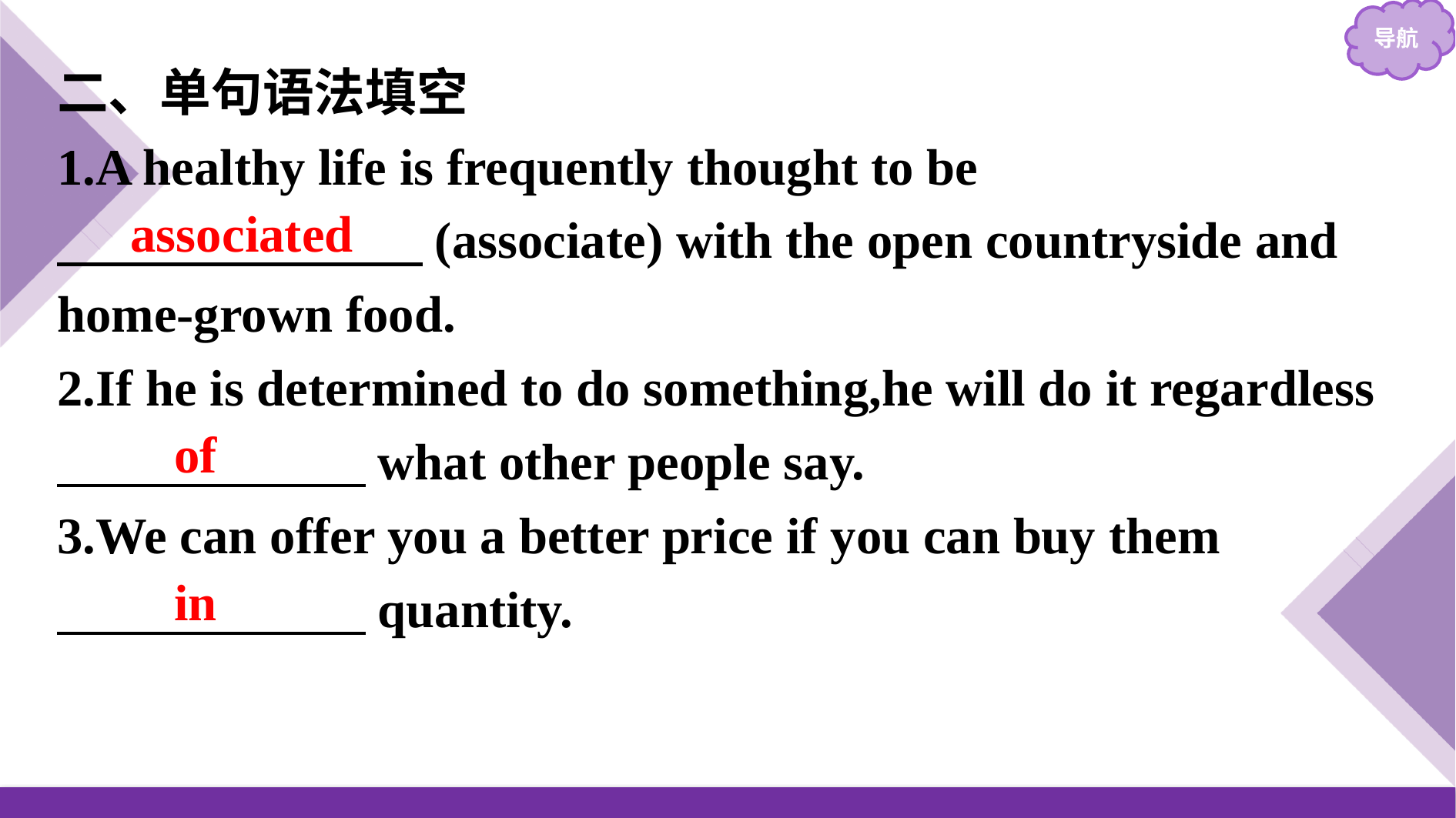

二、单句语法填空
1.A healthy life is frequently thought to be
　  　                　(associate) with the open countryside and home-grown food.
2.If he is determined to do something,he will do it regardless
　　　　　　what other people say.
3.We can offer you a better price if you can buy them
　　　　　　quantity.
associated
of
in